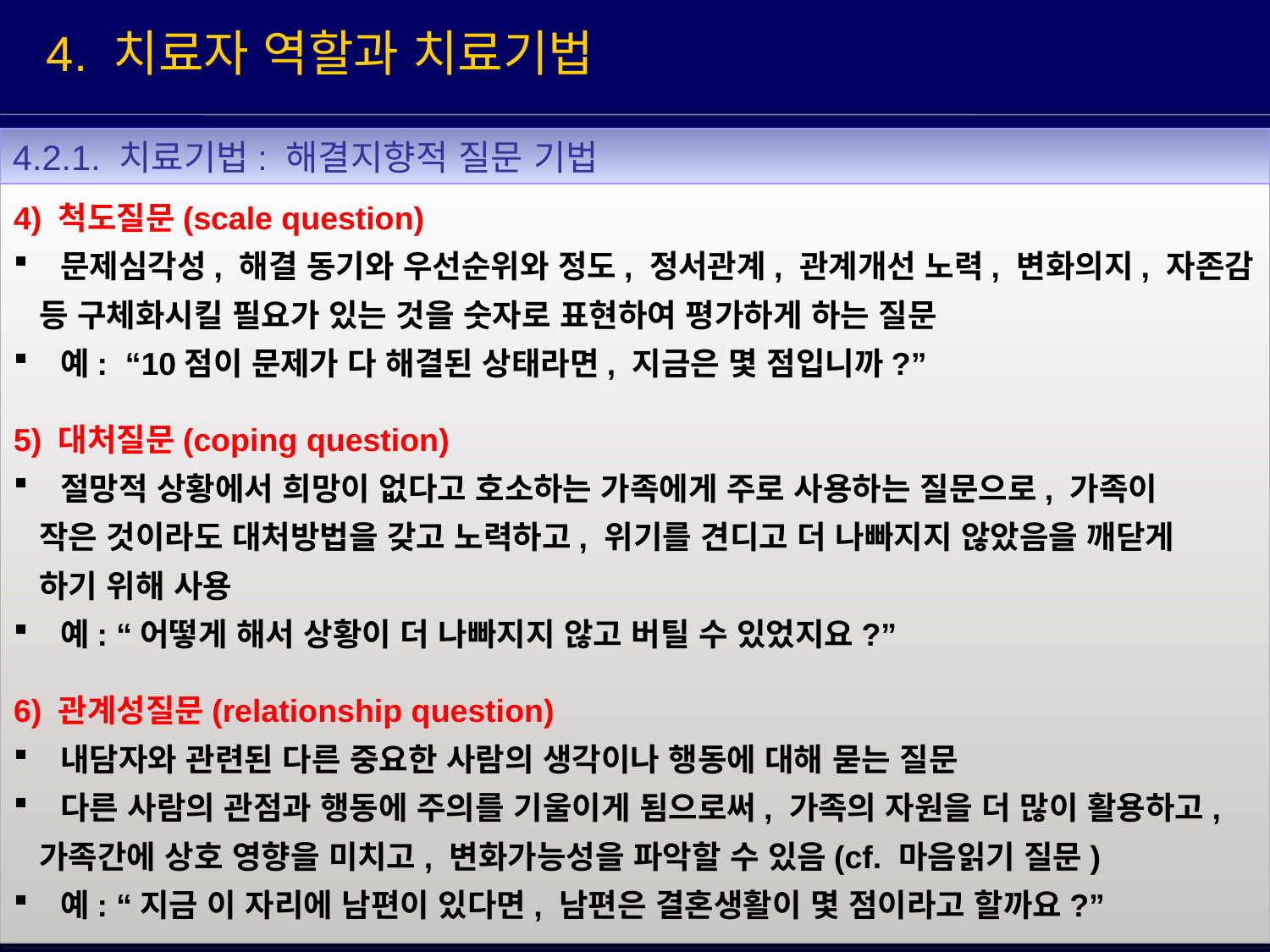

4. 치료자 역할과 치료기법

4.2.1. 치료기법: 해결지향적 질문 기법
4) 척도질문(scale question)
 문제심각성, 해결 동기와 우선순위와 정도, 정서관계, 관계개선 노력, 변화의지, 자존감
  등 구체화시킬 필요가 있는 것을 숫자로 표현하여 평가하게 하는 질문
 예:  “10점이 문제가 다 해결된 상태라면, 지금은 몇 점입니까?”

5) 대처질문(coping question)
 절망적 상황에서 희망이 없다고 호소하는 가족에게 주로 사용하는 질문으로, 가족이
  작은 것이라도 대처방법을 갖고 노력하고, 위기를 견디고 더 나빠지지 않았음을 깨닫게
  하기 위해 사용
 예: “어떻게 해서 상황이 더 나빠지지 않고 버틸 수 있었지요?”

6) 관계성질문(relationship question)
 내담자와 관련된 다른 중요한 사람의 생각이나 행동에 대해 묻는 질문
 다른 사람의 관점과 행동에 주의를 기울이게 됨으로써, 가족의 자원을 더 많이 활용하고,
  가족간에 상호 영향을 미치고, 변화가능성을 파악할 수 있음(cf. 마음읽기 질문)
 예: “지금 이 자리에 남편이 있다면, 남편은 결혼생활이 몇 점이라고 할까요?”